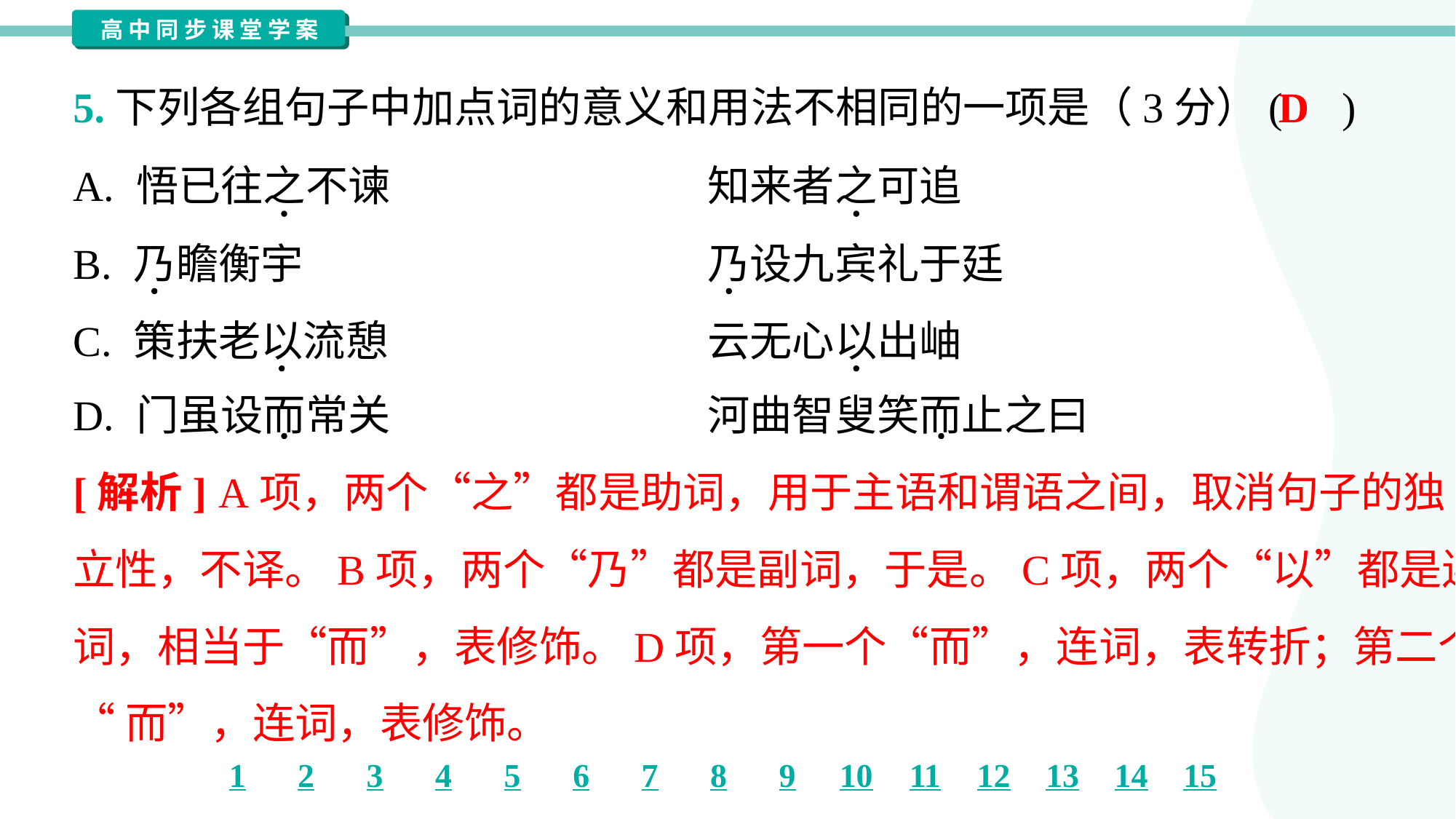

D
5.下列各组句子中加点词的意义和用法不相同的一项是（3分）(     )
A. 悟已往之不谏	知来者之可追
B. 乃瞻衡宇	乃设九宾礼于廷
C. 策扶老以流憩	云无心以出岫
D. 门虽设而常关	河曲智叟笑而止之曰

[解析] A项，两个“之”都是助词，用于主语和谓语之间，取消句子的独
立性，不译。B项，两个“乃”都是副词，于是。C项，两个“以”都是连
词，相当于“而”，表修饰。D项，第一个“而”，连词，表转折；第二个
“而”，连词，表修饰。